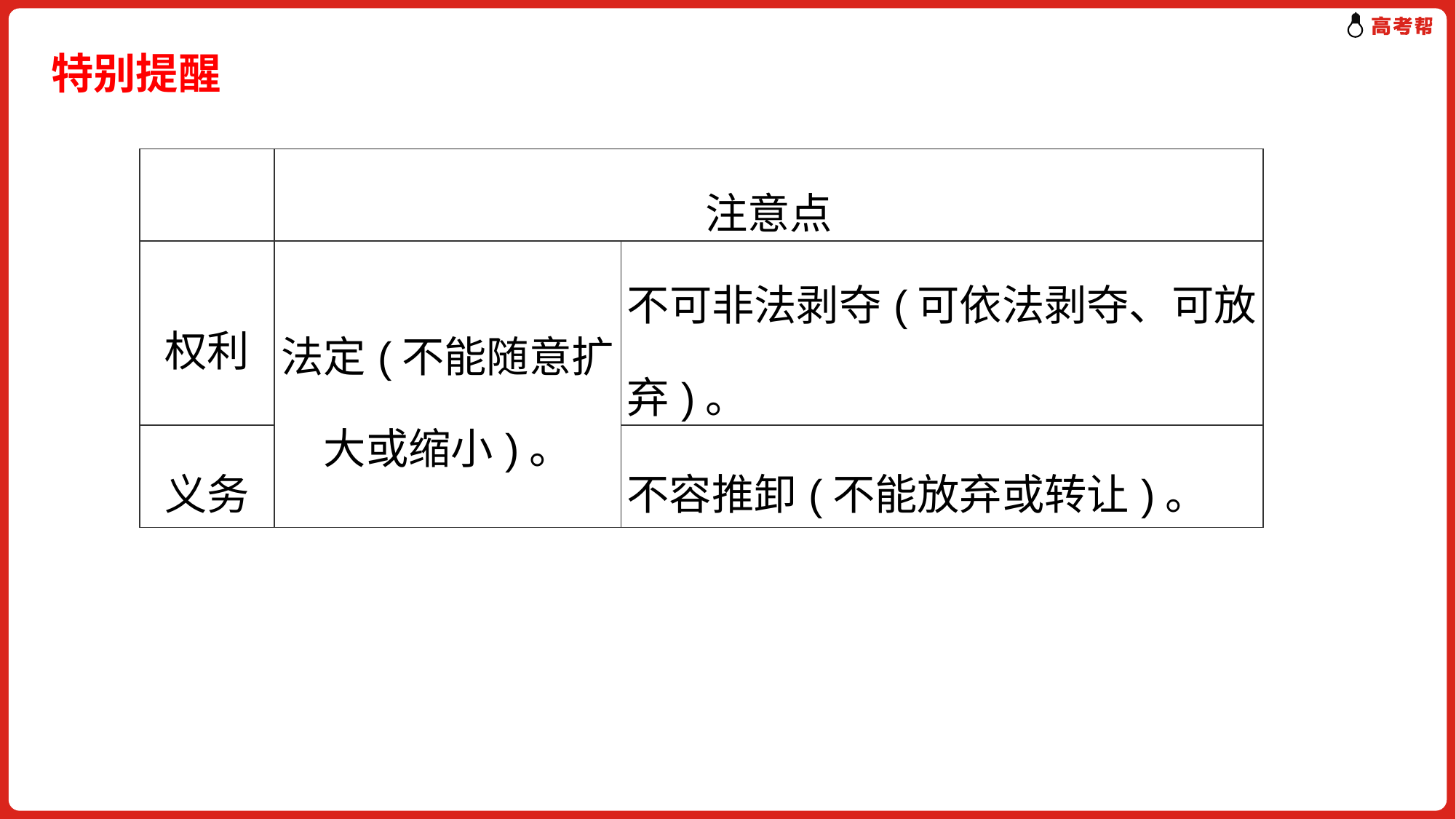

# 特别提醒
|  | 注意点 |  |
| --- | --- | --- |
| 权利 | 法定(不能随意扩大或缩小)。 | 不可非法剥夺(可依法剥夺、可放弃)。 |
| 义务 |  | 不容推卸(不能放弃或转让)。 |